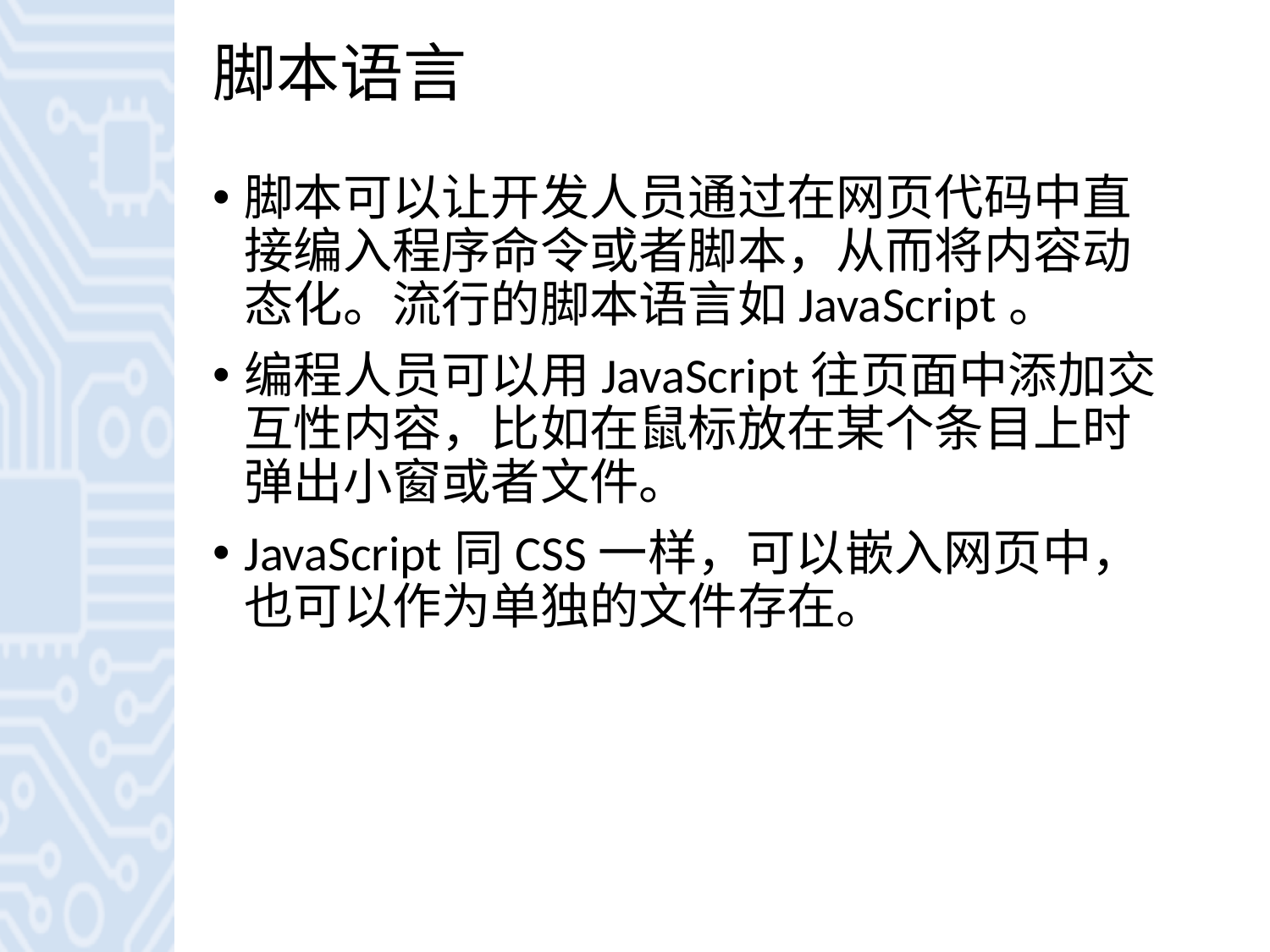

# 脚本语言
脚本可以让开发人员通过在网页代码中直接编入程序命令或者脚本，从而将内容动态化。流行的脚本语言如JavaScript。
编程人员可以用JavaScript往页面中添加交互性内容，比如在鼠标放在某个条目上时弹出小窗或者文件。
JavaScript同CSS一样，可以嵌入网页中，也可以作为单独的文件存在。